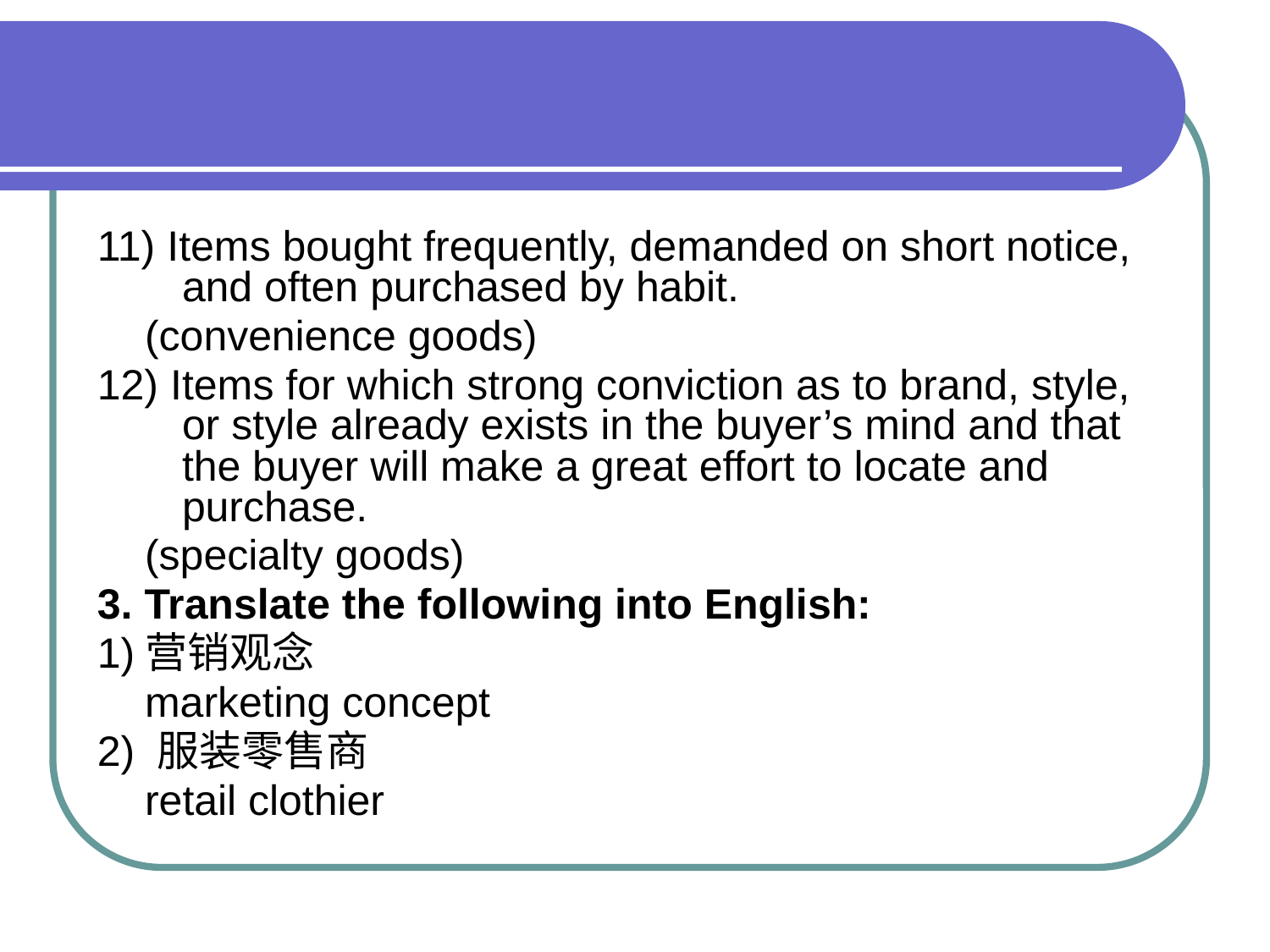

#
11) Items bought frequently, demanded on short notice, and often purchased by habit.
    (convenience goods)
12) Items for which strong conviction as to brand, style, or style already exists in the buyer’s mind and that the buyer will make a great effort to locate and purchase.
    (specialty goods)
3. Translate the following into English:
1)营销观念
    marketing concept
2) 服装零售商
    retail clothier